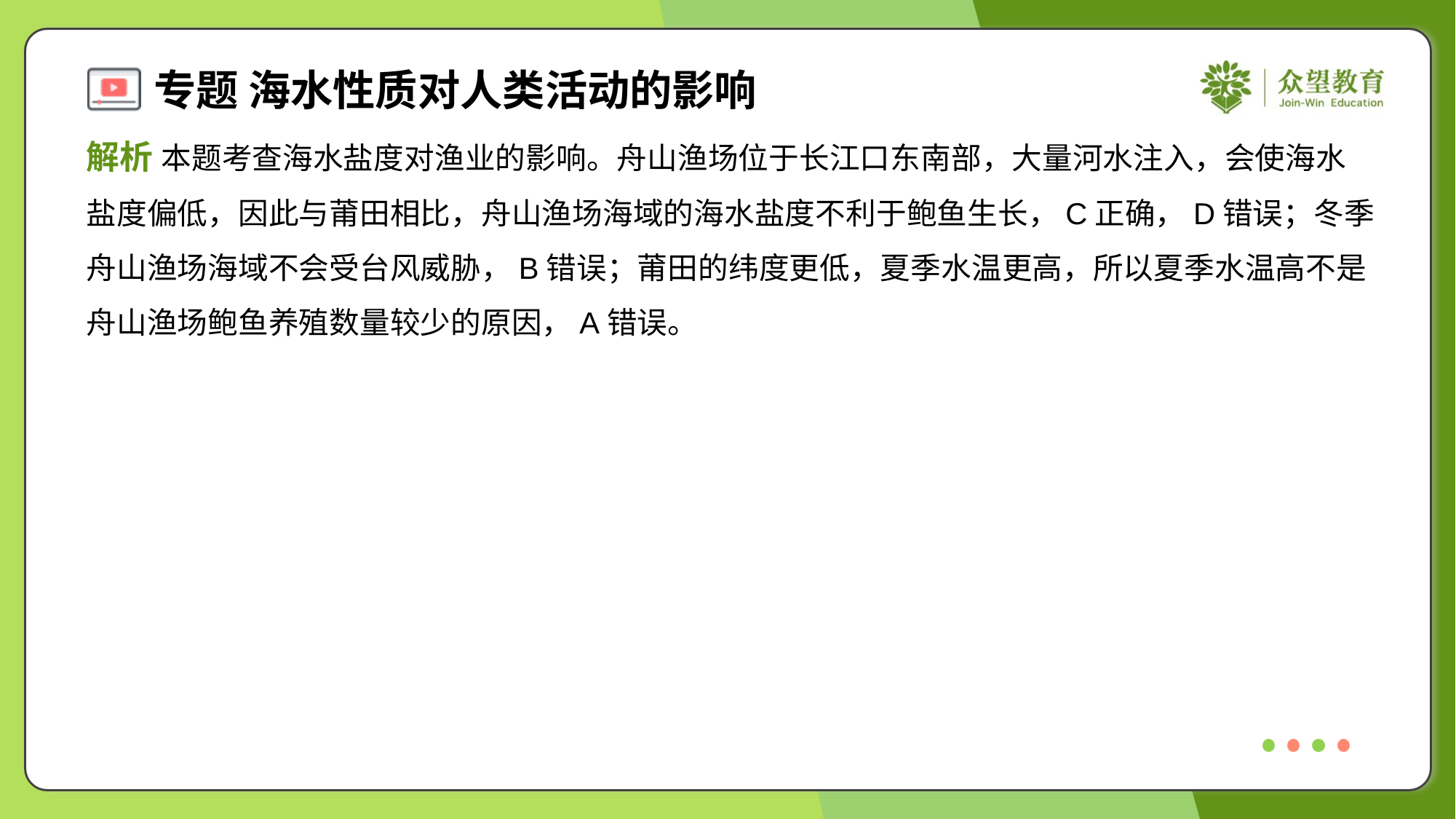

解析 本题考查海水盐度对渔业的影响。舟山渔场位于长江口东南部，大量河水注入，会使海水
盐度偏低，因此与莆田相比，舟山渔场海域的海水盐度不利于鲍鱼生长，C正确，D错误；冬季
舟山渔场海域不会受台风威胁，B错误；莆田的纬度更低，夏季水温更高，所以夏季水温高不是
舟山渔场鲍鱼养殖数量较少的原因，A错误。